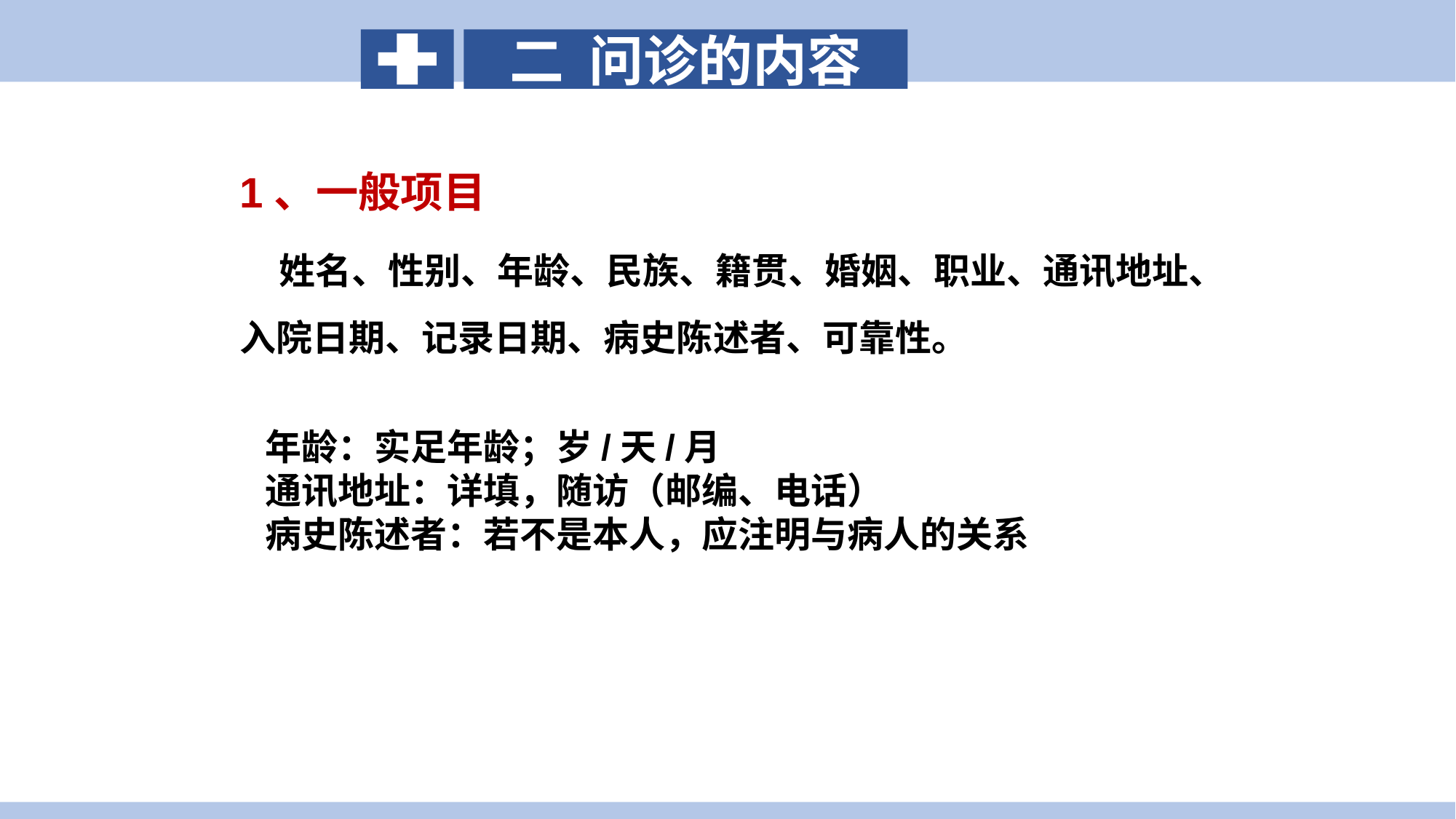

二  问诊的内容

1、一般项目
   姓名、性别、年龄、民族、籍贯、婚姻、职业、通讯地址、入院日期、记录日期、病史陈述者、可靠性。

  年龄：实足年龄；岁/天/月
  通讯地址：详填，随访（邮编、电话）
  病史陈述者：若不是本人，应注明与病人的关系
案例导入